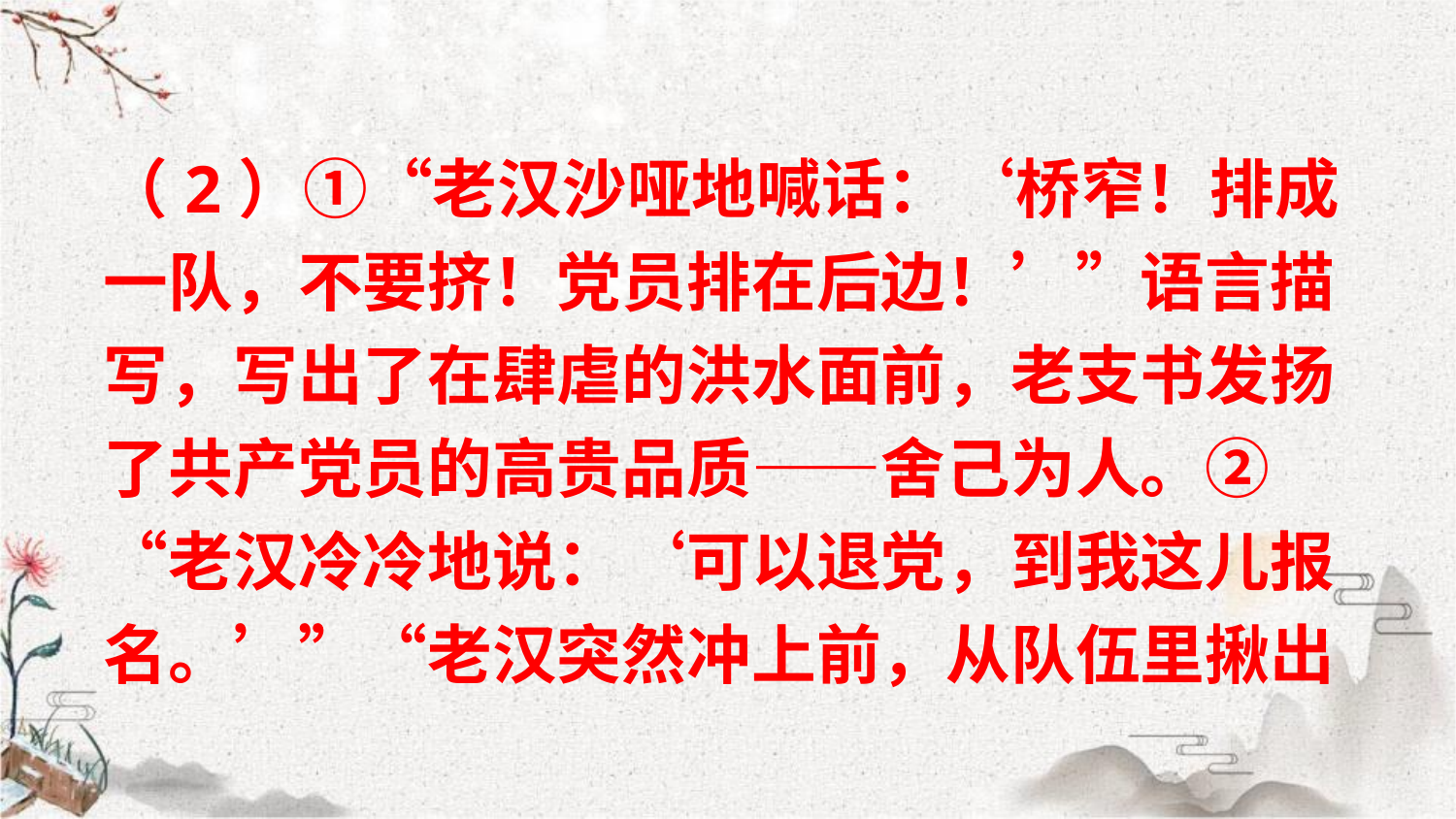

（2）①“老汉沙哑地喊话：‘桥窄！排成一队，不要挤！党员排在后边！’”语言描写，写出了在肆虐的洪水面前，老支书发扬了共产党员的高贵品质——舍己为人。②“老汉冷冷地说：‘可以退党，到我这儿报名。’”“老汉突然冲上前，从队伍里揪出